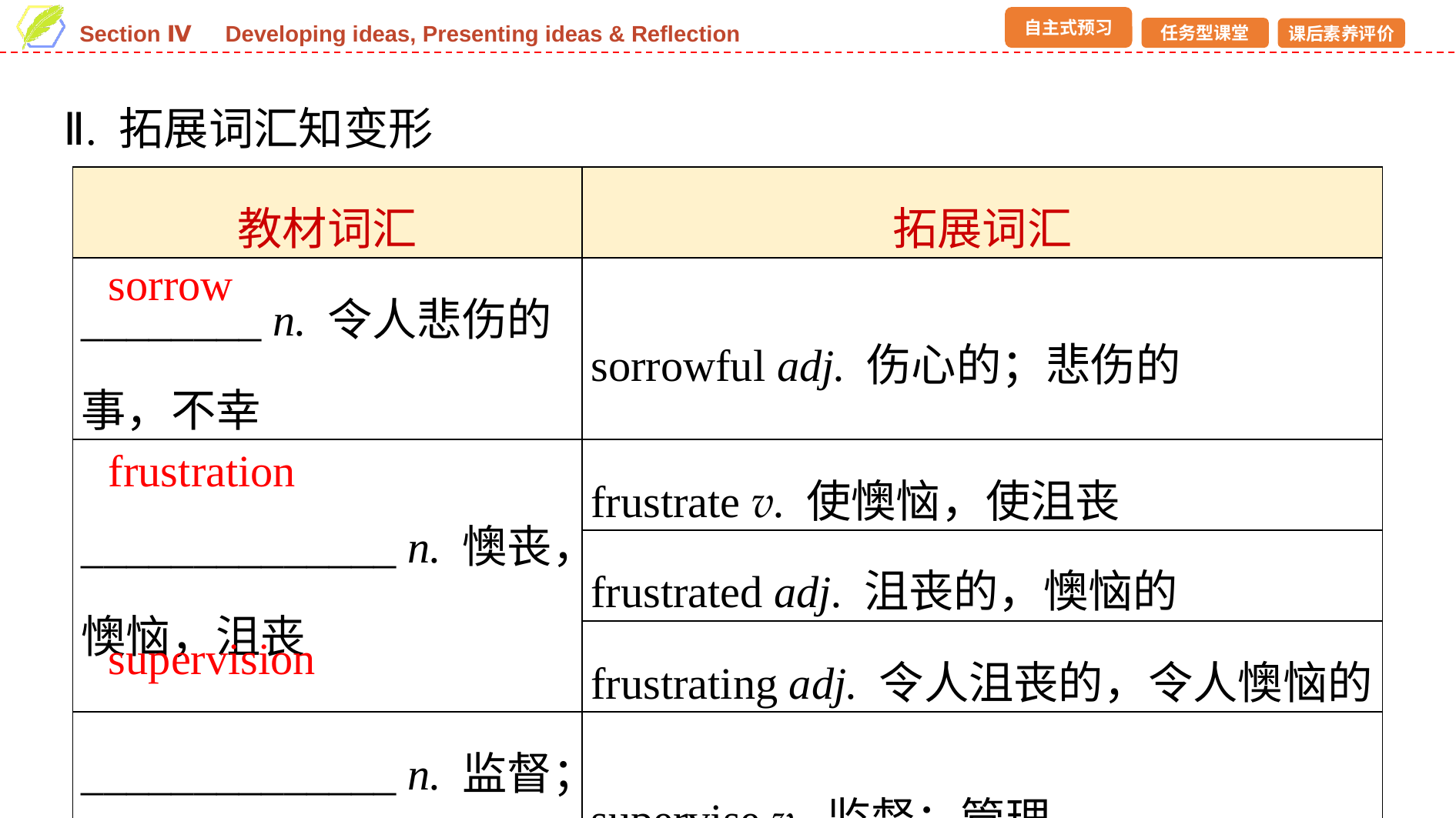

Ⅱ. 拓展词汇知变形
| 教材词汇 | 拓展词汇 |
| --- | --- |
| \_\_\_\_\_\_\_\_ n. 令人悲伤的事，不幸 | sorrowful adj. 伤心的；悲伤的 |
| \_\_\_\_\_\_\_\_\_\_\_\_\_\_ n. 懊丧，懊恼，沮丧 | frustrate v. 使懊恼，使沮丧 |
|  | frustrated adj. 沮丧的，懊恼的 |
|  | frustrating adj. 令人沮丧的，令人懊恼的 |
| \_\_\_\_\_\_\_\_\_\_\_\_\_\_ n. 监督；管理 | supervise v. 监督；管理 |
sorrow
frustration
supervision